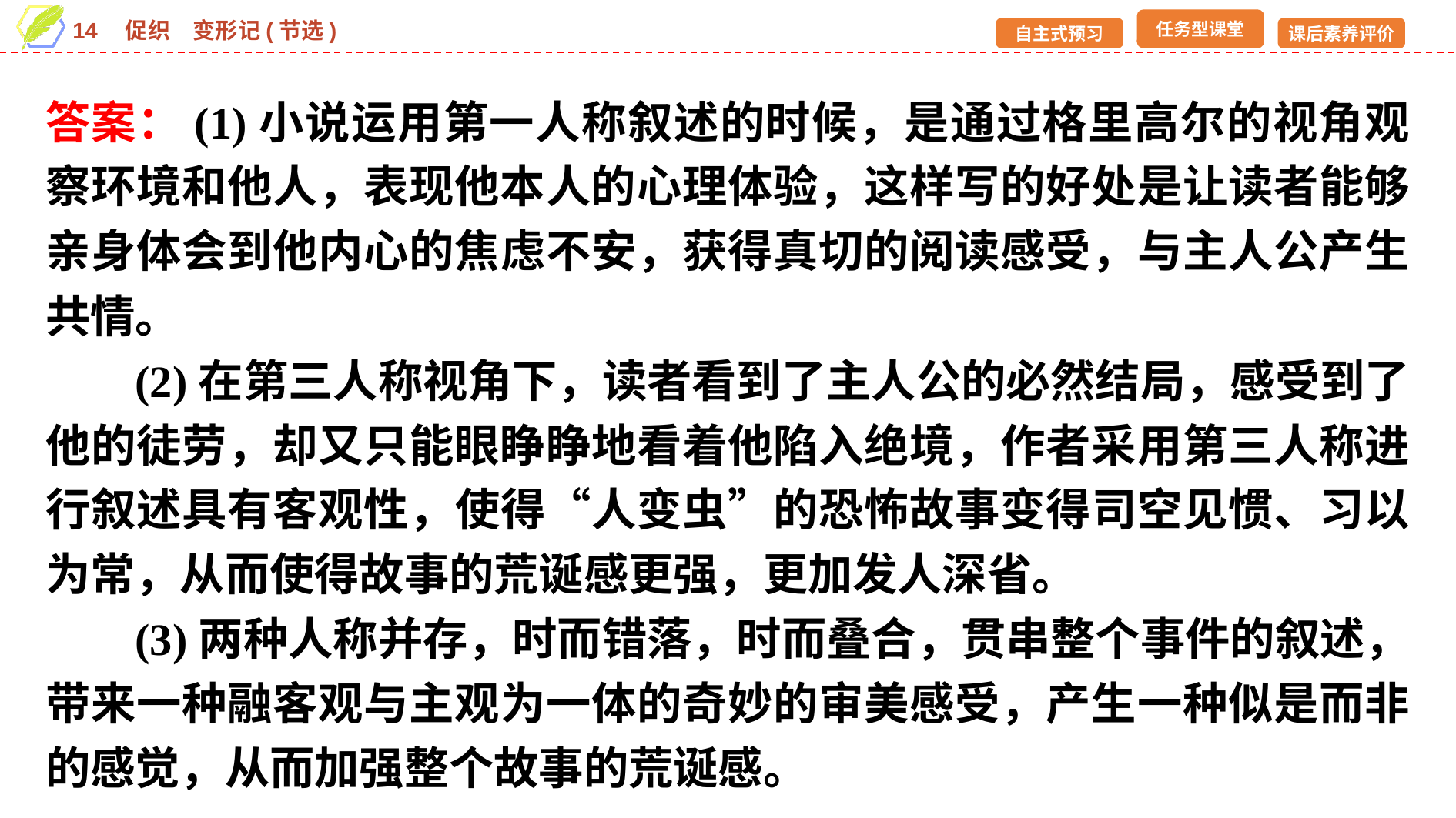

答案：(1)小说运用第一人称叙述的时候，是通过格里高尔的视角观察环境和他人，表现他本人的心理体验，这样写的好处是让读者能够亲身体会到他内心的焦虑不安，获得真切的阅读感受，与主人公产生共情。
        (2)在第三人称视角下，读者看到了主人公的必然结局，感受到了他的徒劳，却又只能眼睁睁地看着他陷入绝境，作者采用第三人称进行叙述具有客观性，使得“人变虫”的恐怖故事变得司空见惯、习以为常，从而使得故事的荒诞感更强，更加发人深省。
        (3)两种人称并存，时而错落，时而叠合，贯串整个事件的叙述，带来一种融客观与主观为一体的奇妙的审美感受，产生一种似是而非的感觉，从而加强整个故事的荒诞感。